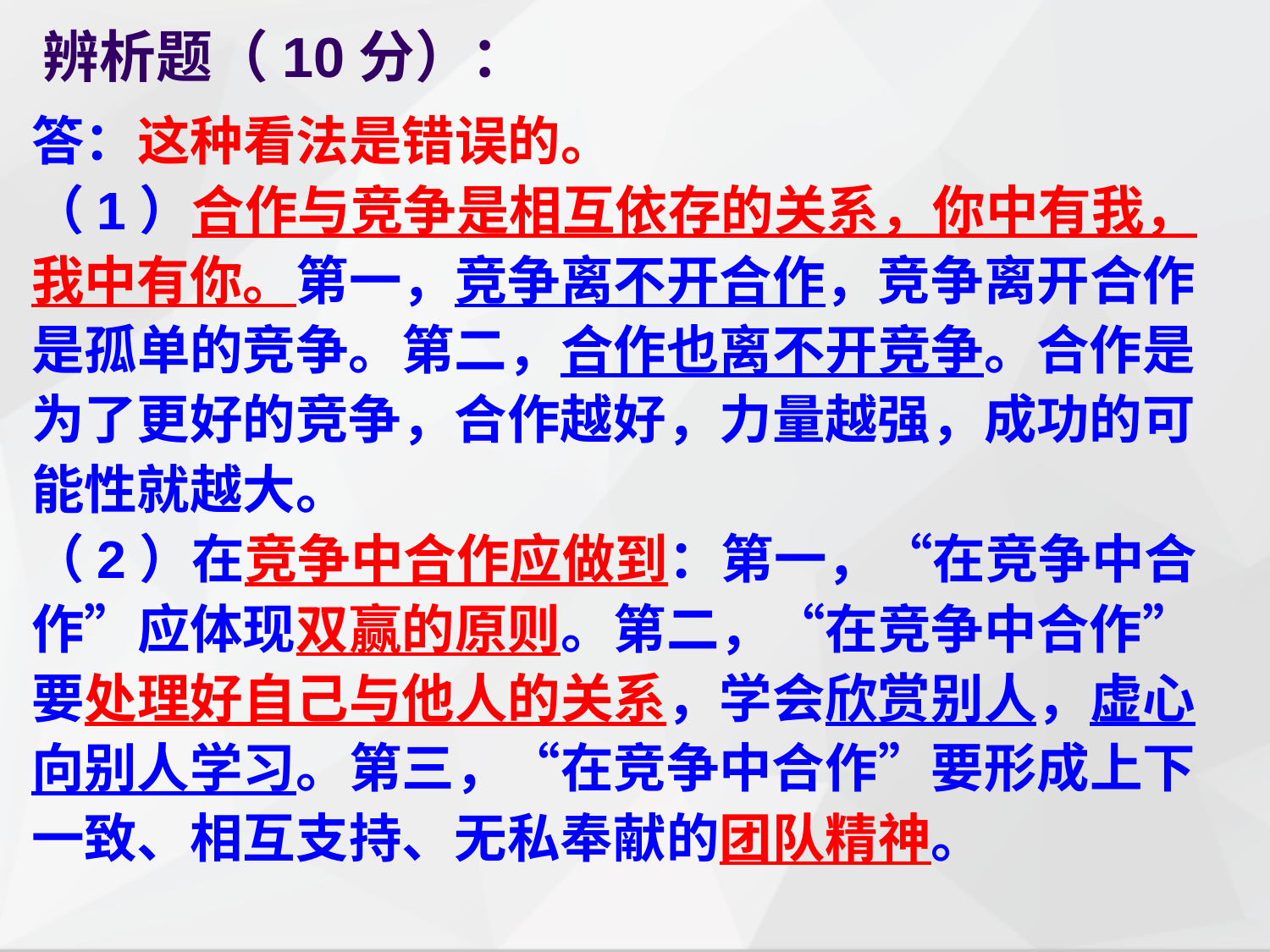

辨析题（10分）：
答：这种看法是错误的。
（1）合作与竞争是相互依存的关系，你中有我，我中有你。第一，竞争离不开合作，竞争离开合作是孤单的竞争。第二，合作也离不开竞争。合作是为了更好的竞争，合作越好，力量越强，成功的可能性就越大。
（2）在竞争中合作应做到：第一，“在竞争中合作”应体现双赢的原则。第二，“在竞争中合作”要处理好自己与他人的关系，学会欣赏别人，虚心向别人学习。第三，“在竞争中合作”要形成上下一致、相互支持、无私奉献的团队精神。